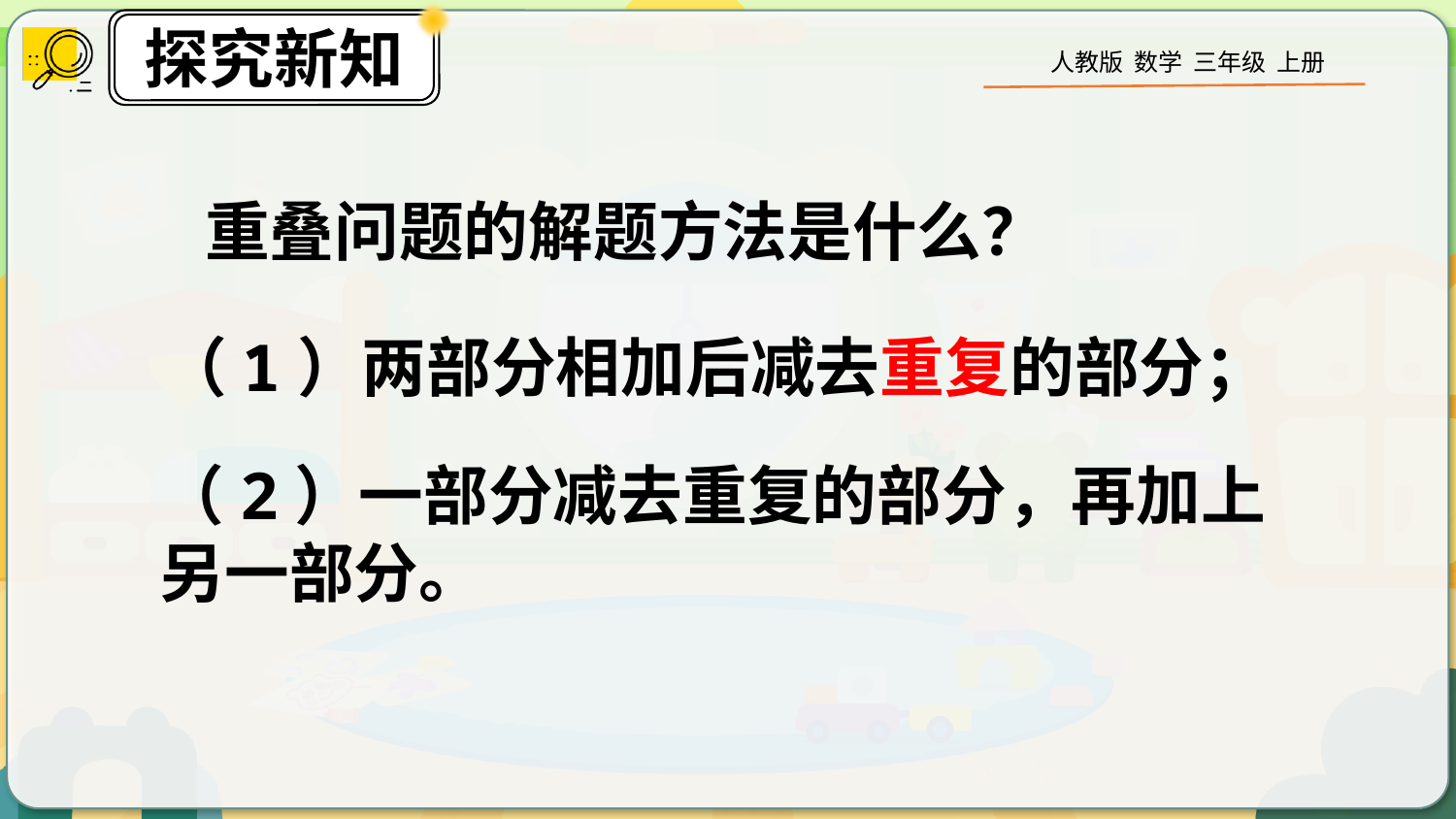

重叠问题的解题方法是什么？
（1）两部分相加后减去重复的部分；
（2）一部分减去重复的部分，再加上另一部分。